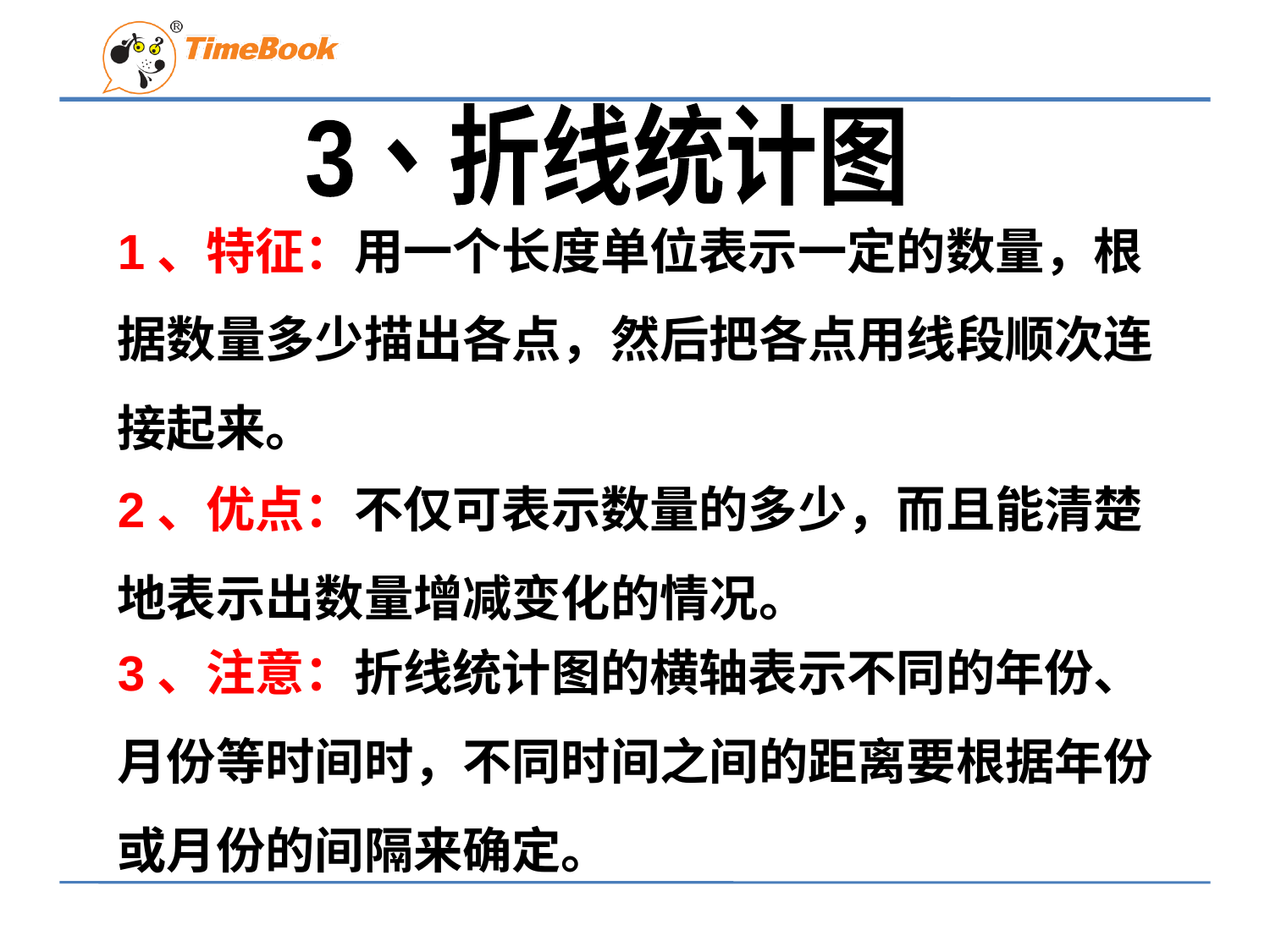

3、折线统计图
1、特征：用一个长度单位表示一定的数量，根据数量多少描出各点，然后把各点用线段顺次连接起来。
2、优点：不仅可表示数量的多少，而且能清楚地表示出数量增减变化的情况。
3、注意：折线统计图的横轴表示不同的年份、月份等时间时，不同时间之间的距离要根据年份或月份的间隔来确定。